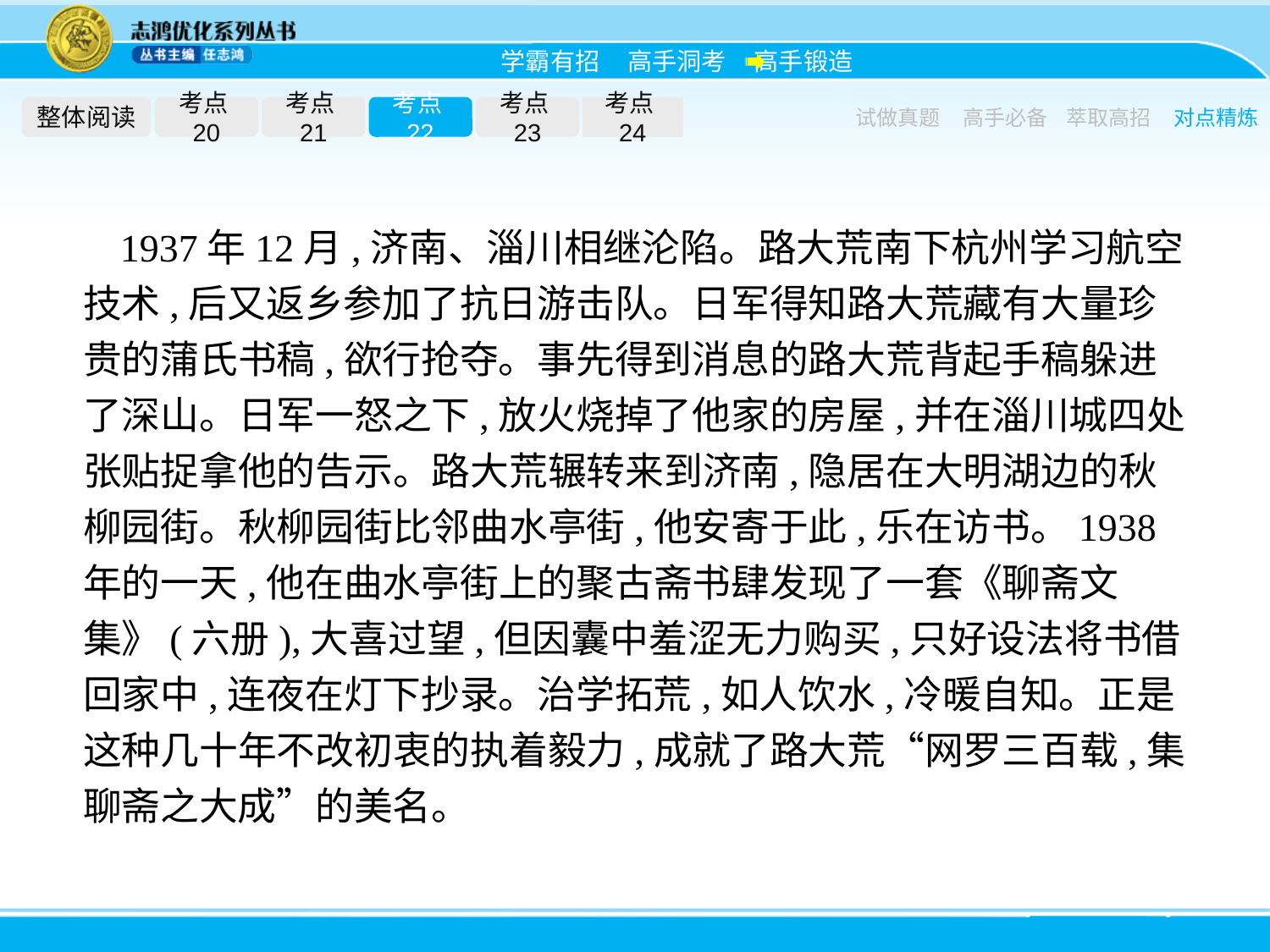

整体阅读
考点20
考点21
考点22
考点23
考点24
试做真题
高手必备
萃取高招
对点精炼
1937年12月,济南、淄川相继沦陷。路大荒南下杭州学习航空技术,后又返乡参加了抗日游击队。日军得知路大荒藏有大量珍贵的蒲氏书稿,欲行抢夺。事先得到消息的路大荒背起手稿躲进了深山。日军一怒之下,放火烧掉了他家的房屋,并在淄川城四处张贴捉拿他的告示。路大荒辗转来到济南,隐居在大明湖边的秋柳园街。秋柳园街比邻曲水亭街,他安寄于此,乐在访书。1938年的一天,他在曲水亭街上的聚古斋书肆发现了一套《聊斋文集》(六册),大喜过望,但因囊中羞涩无力购买,只好设法将书借回家中,连夜在灯下抄录。治学拓荒,如人饮水,冷暖自知。正是这种几十年不改初衷的执着毅力,成就了路大荒“网罗三百载,集聊斋之大成”的美名。